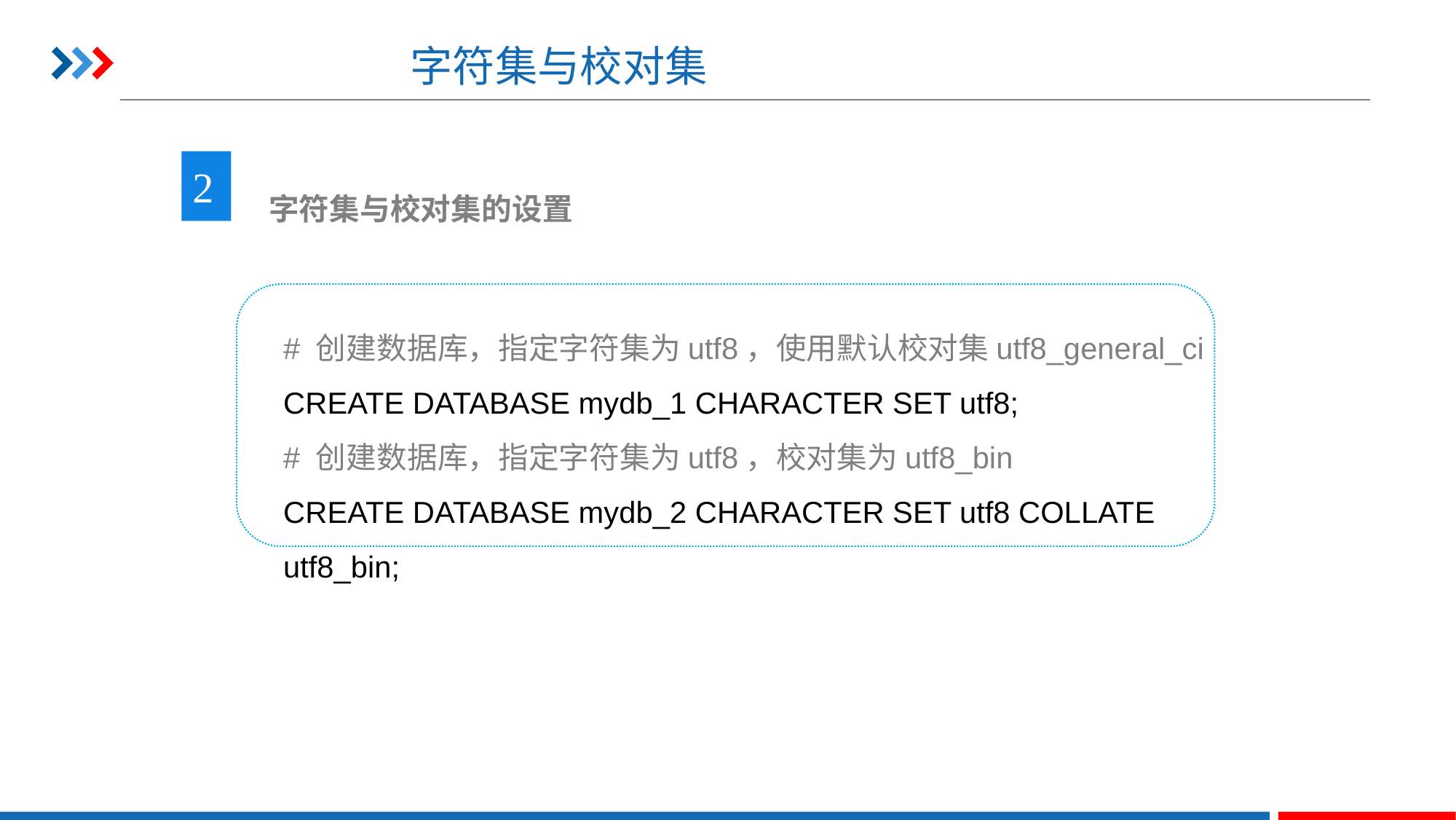

# 字符集与校对集

2
  字符集与校对集的设置

# 创建数据库，指定字符集为utf8，使用默认校对集utf8_general_ci
CREATE DATABASE mydb_1 CHARACTER SET utf8;
# 创建数据库，指定字符集为utf8，校对集为utf8_bin
CREATE DATABASE mydb_2 CHARACTER SET utf8 COLLATE utf8_bin;